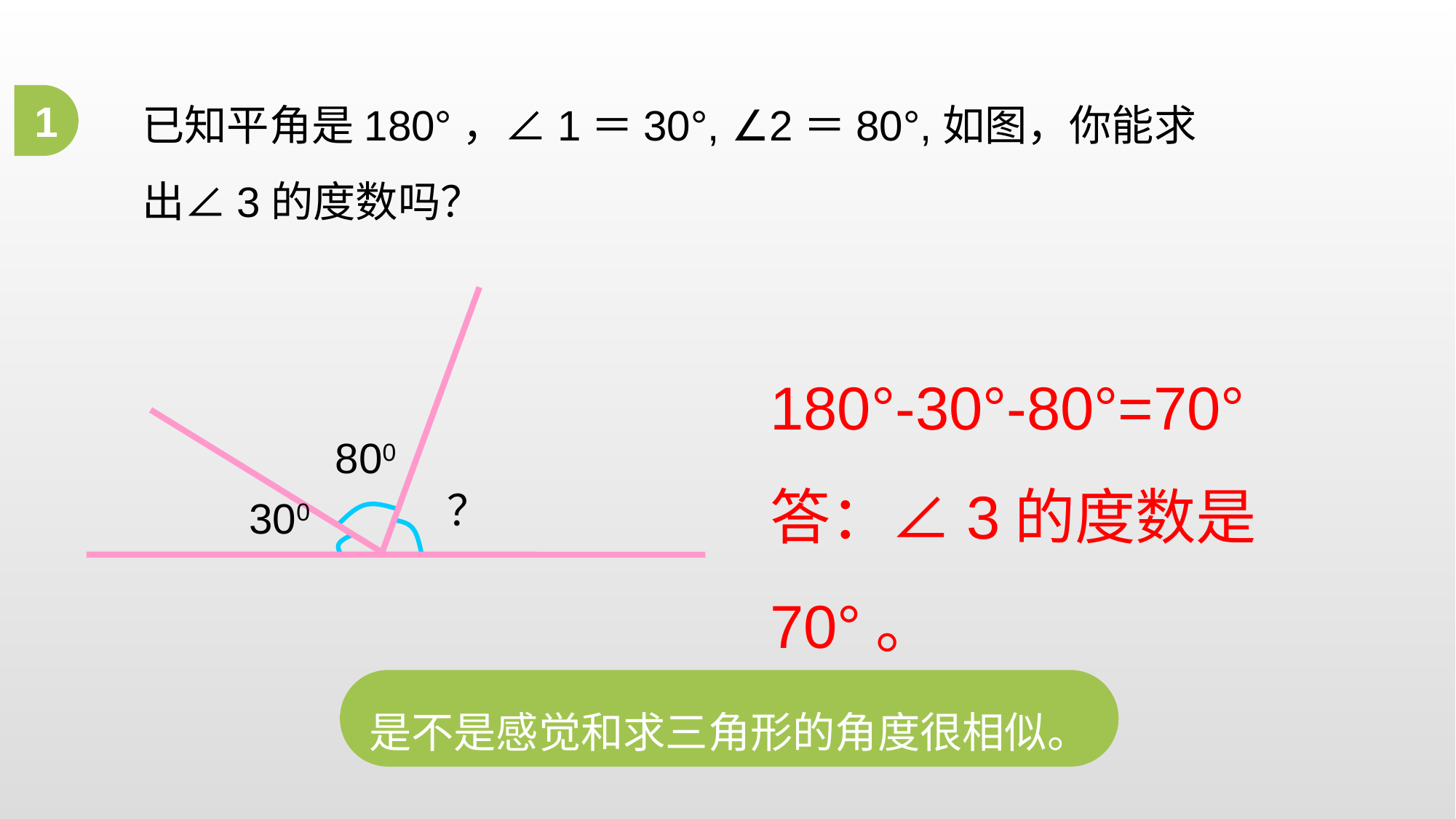

已知平角是180°，∠1＝30°, ∠2＝80°,如图，你能求出∠3的度数吗？
1

800
？
300

180°-30°-80°=70°
答：∠3的度数是70°。
是不是感觉和求三角形的角度很相似。